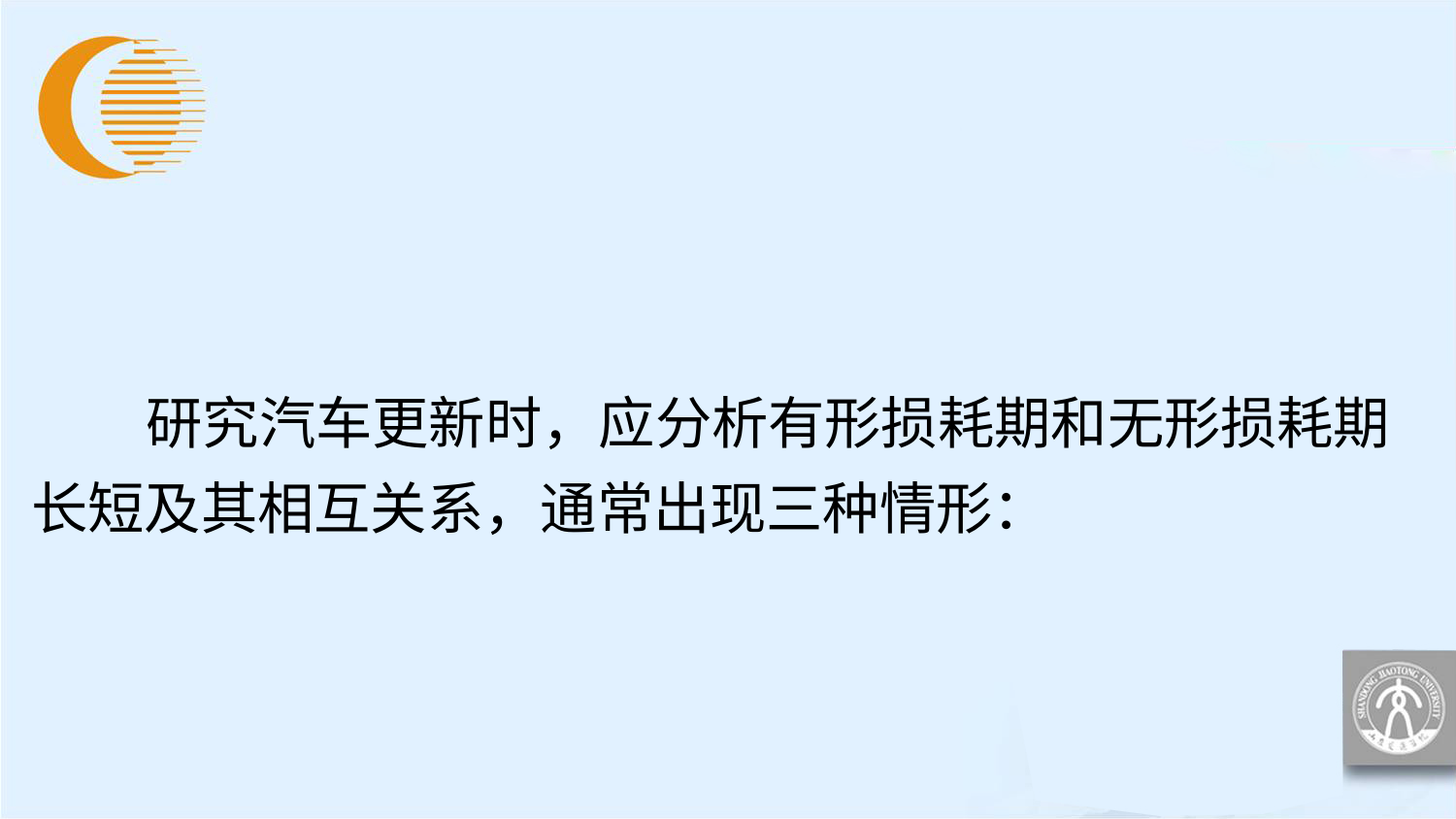

研究汽车更新时，应分析有形损耗期和无形损耗期长短及其相互关系，通常出现三种情形：